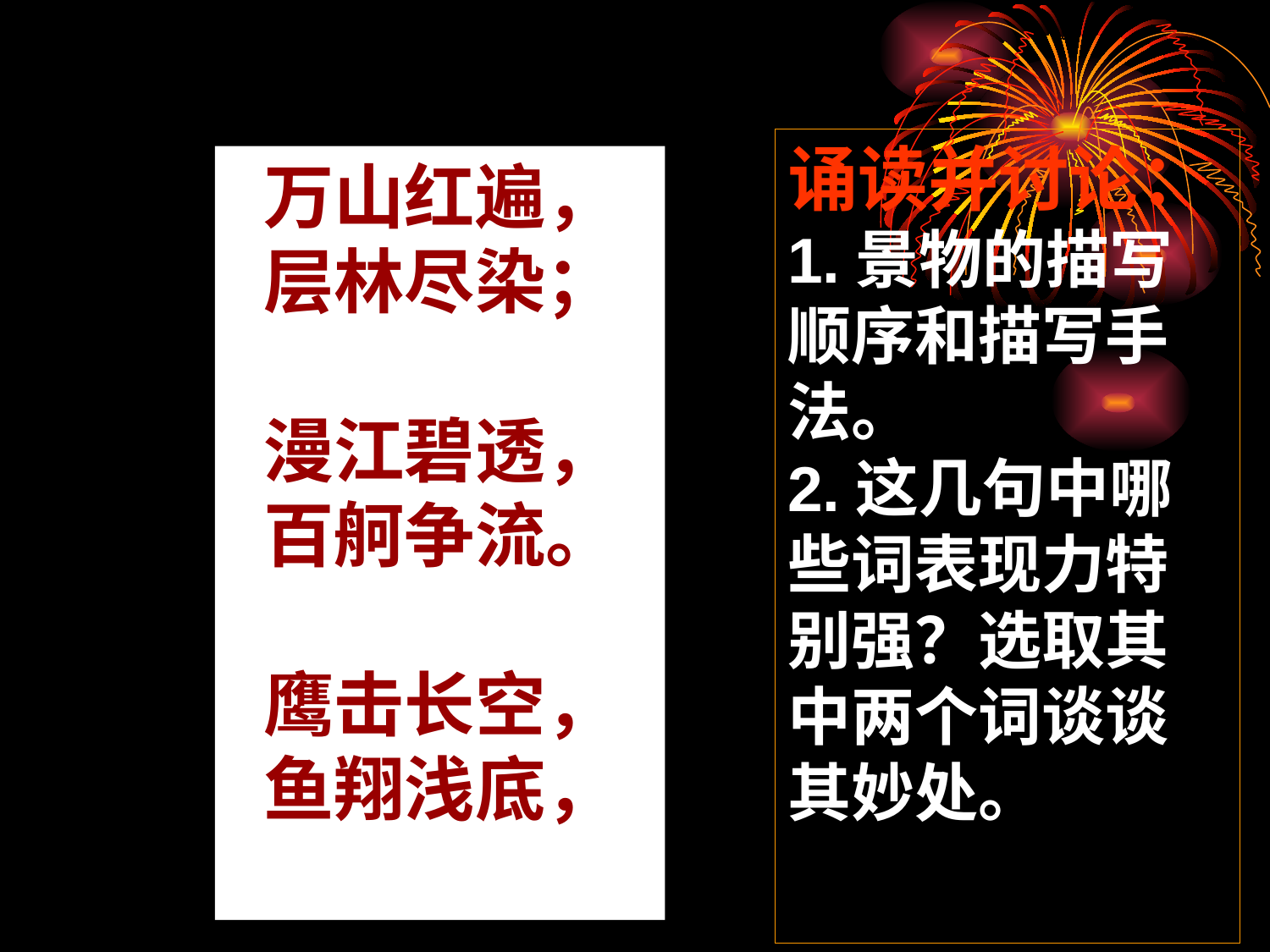

看
诵读并讨论：
1.景物的描写顺序和描写手法。
2.这几句中哪些词表现力特别强？选取其中两个词谈谈其妙处。

万山红遍，
层林尽染；

漫江碧透，
百舸争流。

鹰击长空，
鱼翔浅底，

山
林
江
舸
鹰
鱼